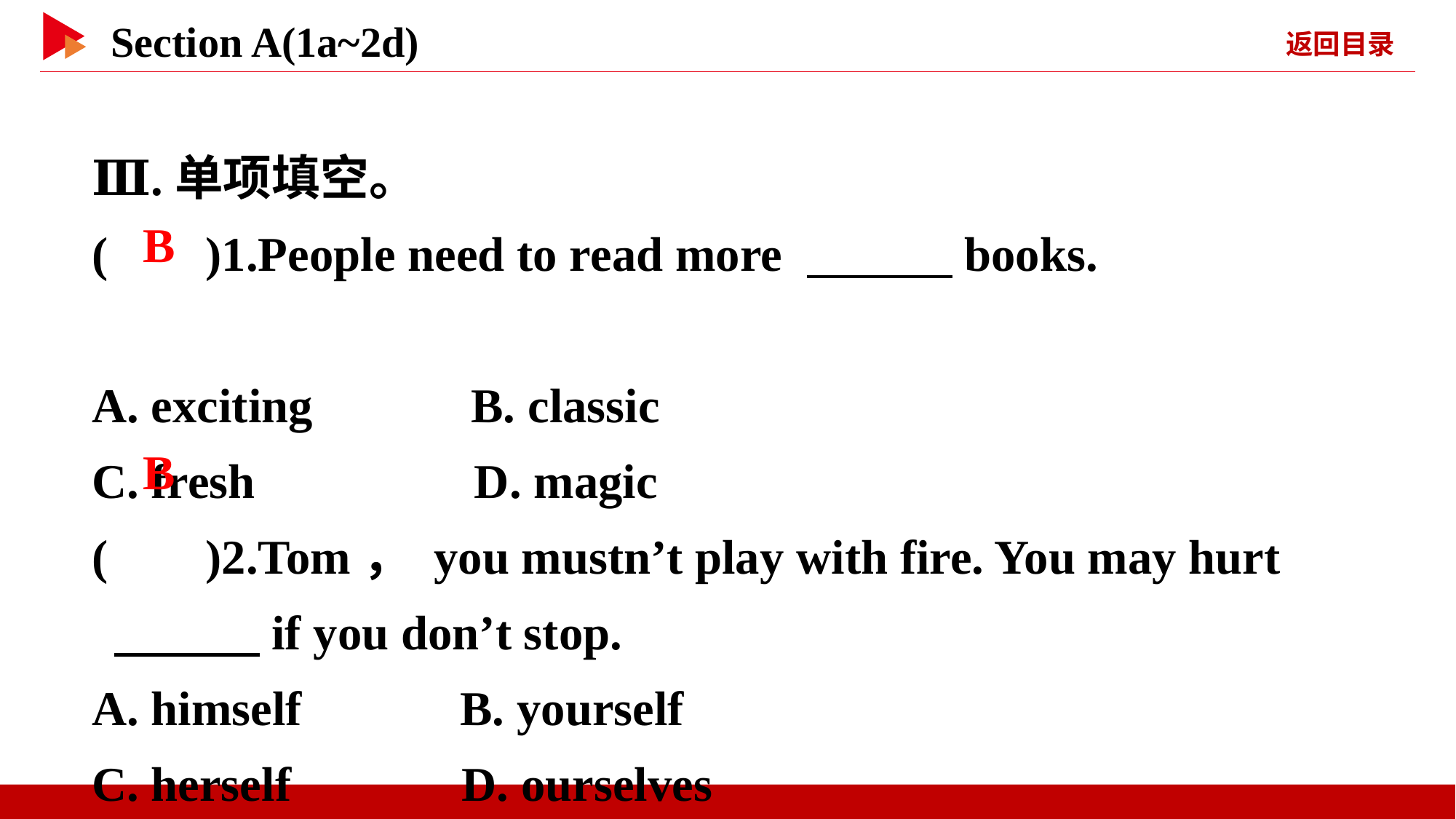

Ⅲ.单项填空。
(        )1.People need to read more 　　　books.
A. exciting             B. classic
C. fresh                  D. magic
(        )2.Tom， you mustn’t play with fire. You may hurt
 　　　if you don’t stop.
A. himself             B. yourself
C. herself              D. ourselves
   B
   B